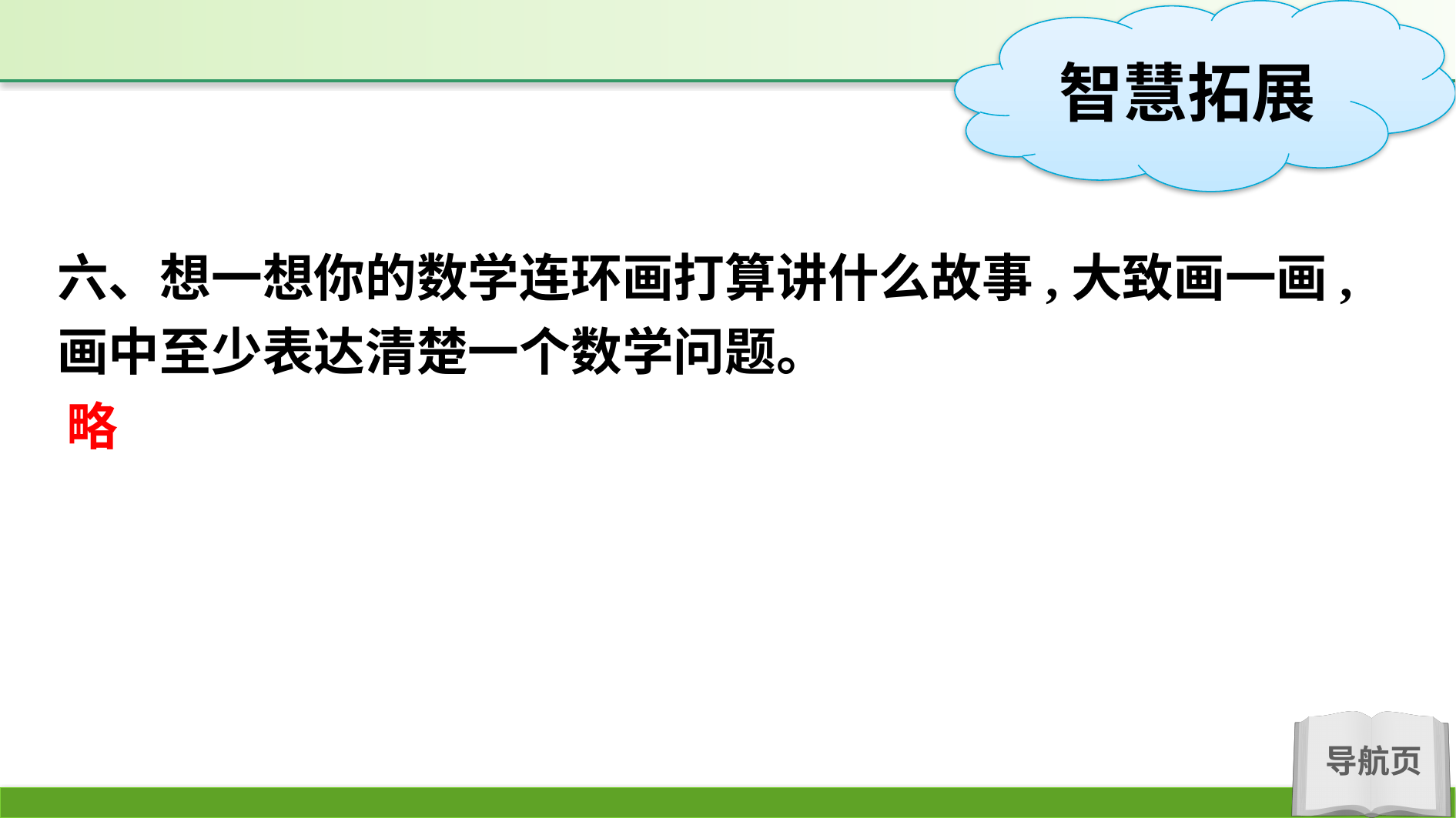

六、想一想你的数学连环画打算讲什么故事,大致画一画,画中至少表达清楚一个数学问题。
略